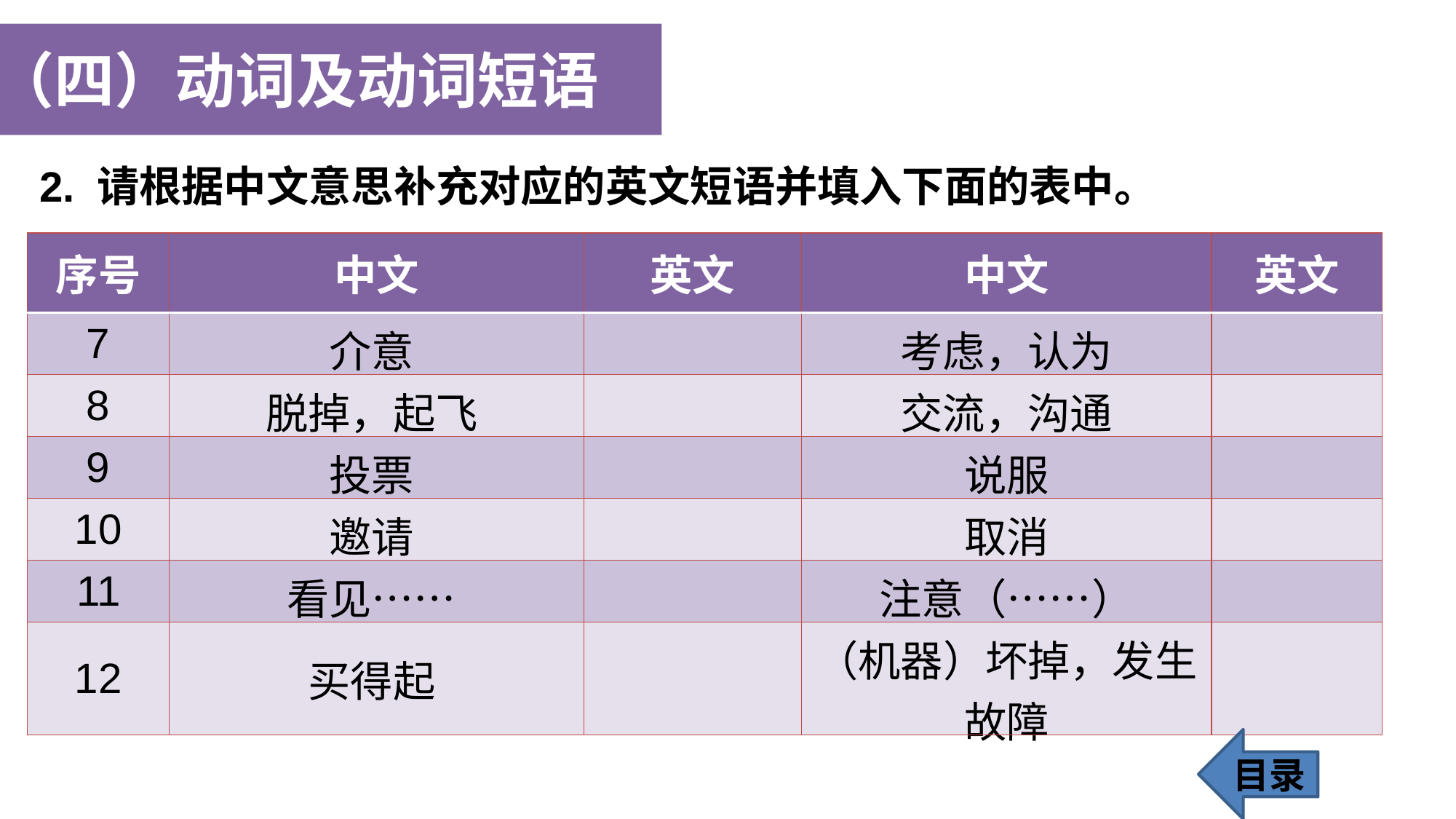

（四）动词及动词短语
2. 请根据中文意思补充对应的英文短语并填入下面的表中。
| 序号 | 中文 | 英文 | 中文 | 英文 |
| --- | --- | --- | --- | --- |
| 7 | 介意 |  | 考虑，认为 |  |
| 8 | 脱掉，起飞 |  | 交流，沟通 |  |
| 9 | 投票 |  | 说服 |  |
| 10 | 邀请 |  | 取消 |  |
| 11 | 看见…… |  | 注意（……） |  |
| 12 | 买得起 |  | （机器）坏掉，发生故障 |  |
目录
117